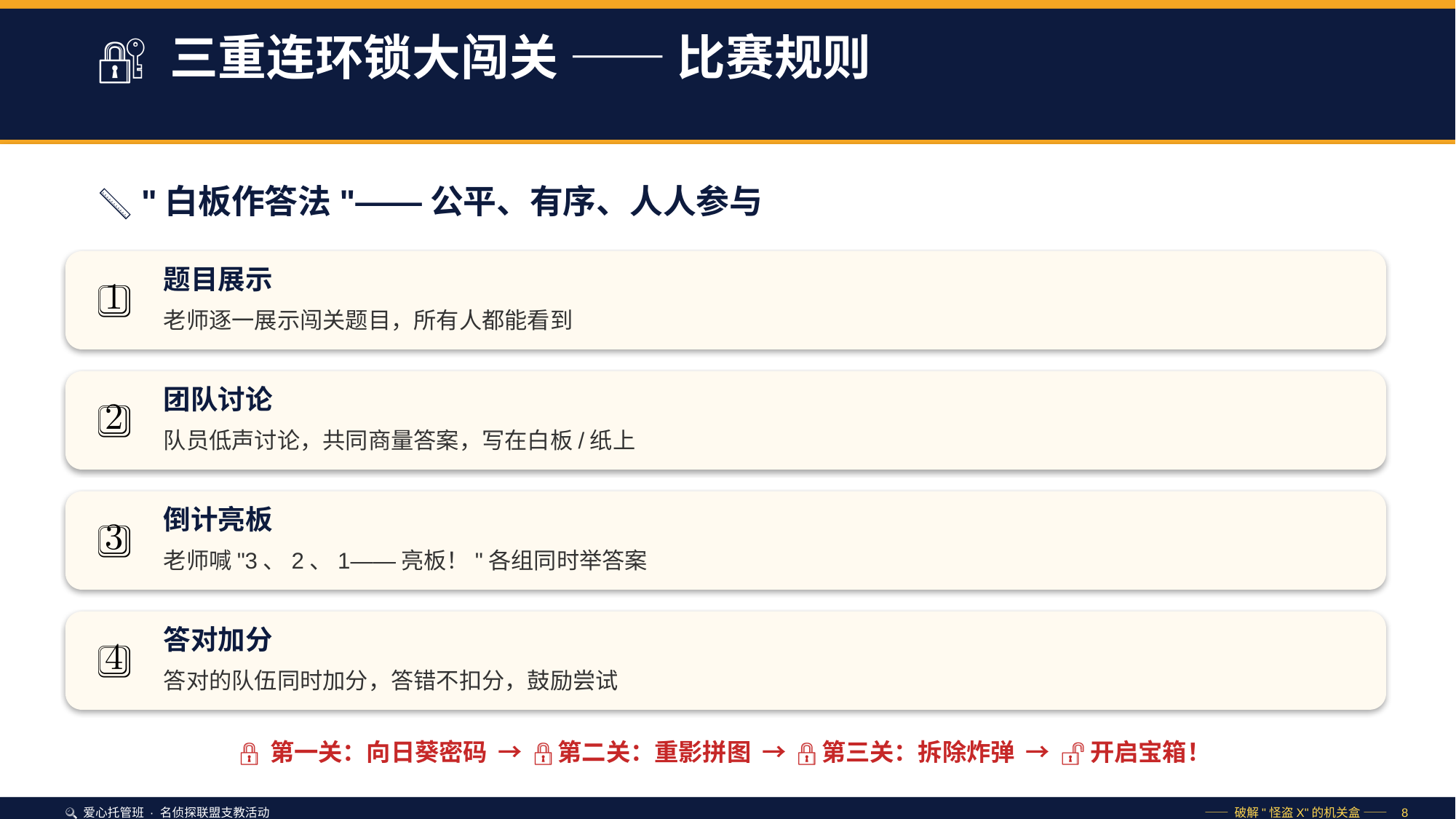

🔐 三重连环锁大闯关 —— 比赛规则

📏 "白板作答法"——公平、有序、人人参与

题目展示
1️⃣
老师逐一展示闯关题目，所有人都能看到

团队讨论
2️⃣
队员低声讨论，共同商量答案，写在白板/纸上

倒计亮板
3️⃣
老师喊"3、2、1——亮板！"各组同时举答案

答对加分
4️⃣
答对的队伍同时加分，答错不扣分，鼓励尝试
🔒 第一关：向日葵密码  →  🔒 第二关：重影拼图  →  🔒 第三关：拆除炸弹  →  🔓 开启宝箱！

🔍 爱心托管班 · 名侦探联盟支教活动
—— 破解"怪盗X"的机关盒 ——    8